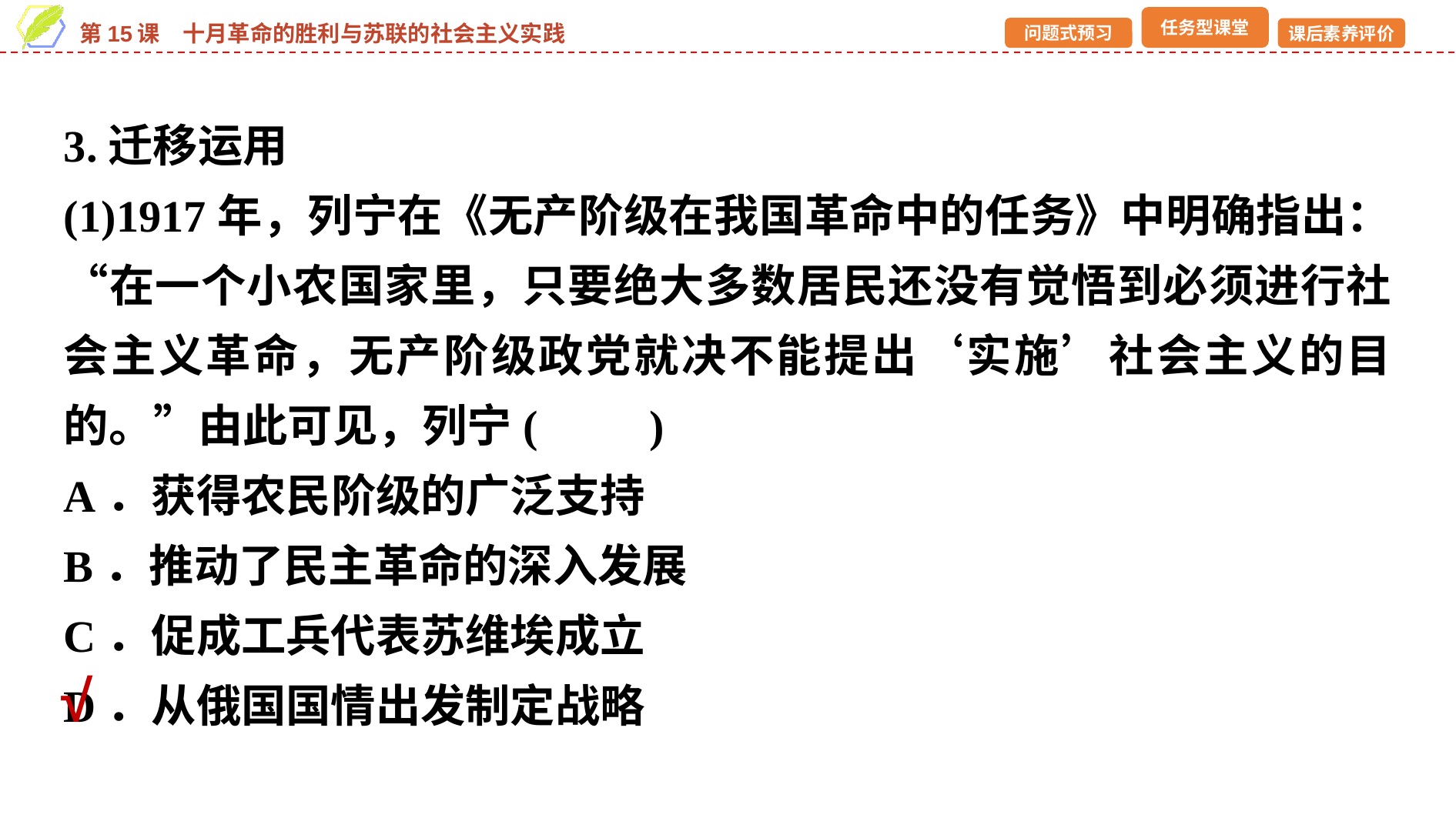

3.迁移运用
(1)1917年，列宁在《无产阶级在我国革命中的任务》中明确指出：“在一个小农国家里，只要绝大多数居民还没有觉悟到必须进行社会主义革命，无产阶级政党就决不能提出‘实施’社会主义的目的。”由此可见，列宁(　　)
A．获得农民阶级的广泛支持
B．推动了民主革命的深入发展
C．促成工兵代表苏维埃成立
D．从俄国国情出发制定战略
√